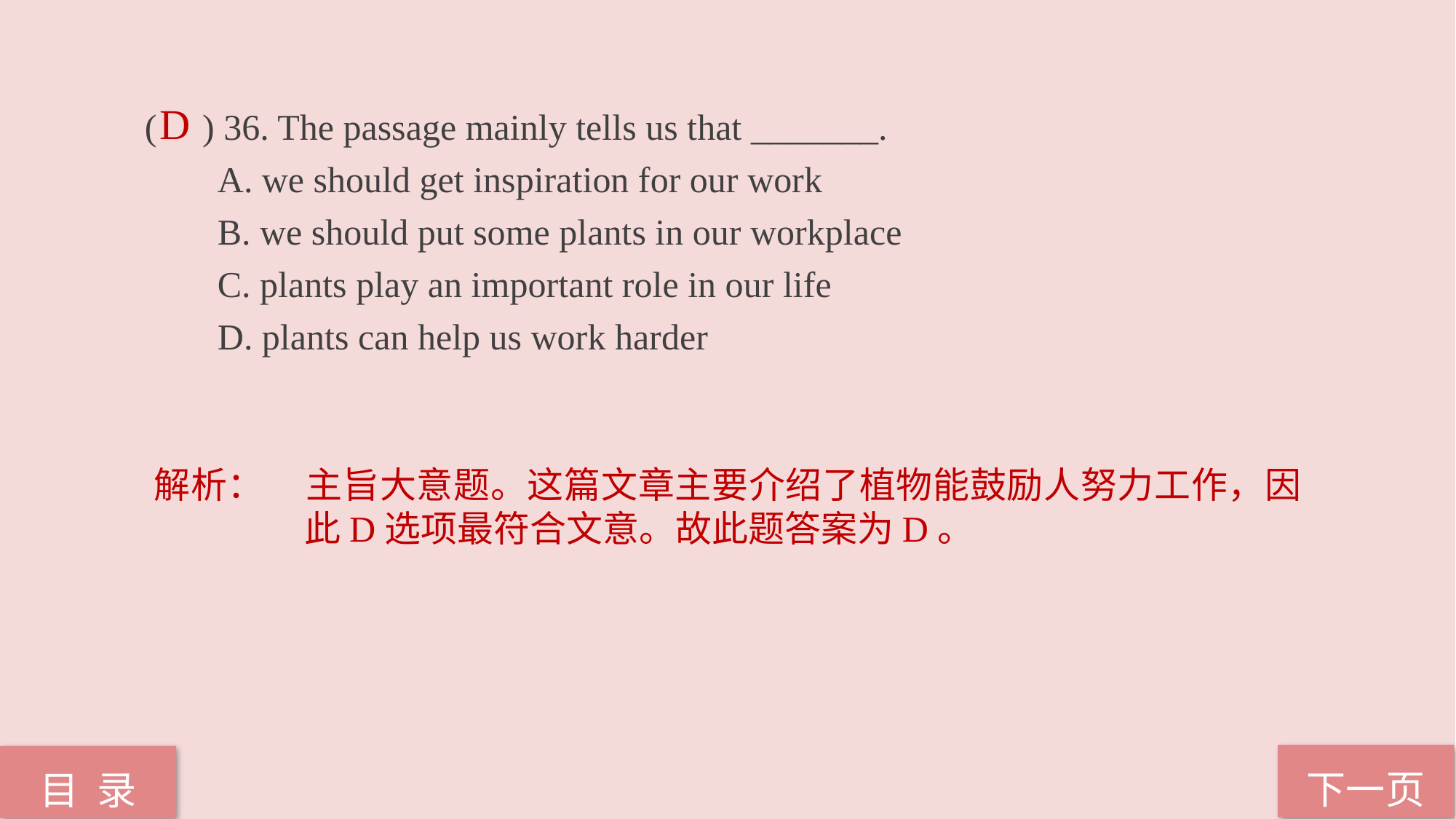

(     ) 36. The passage mainly tells us that _______.
        A. we should get inspiration for our work
        B. we should put some plants in our workplace
        C. plants play an important role in our life
        D. plants can help us work harder

D
解析：	主旨大意题。这篇文章主要介绍了植物能鼓励人努力工作，因此D选项最符合文意。故此题答案为D。